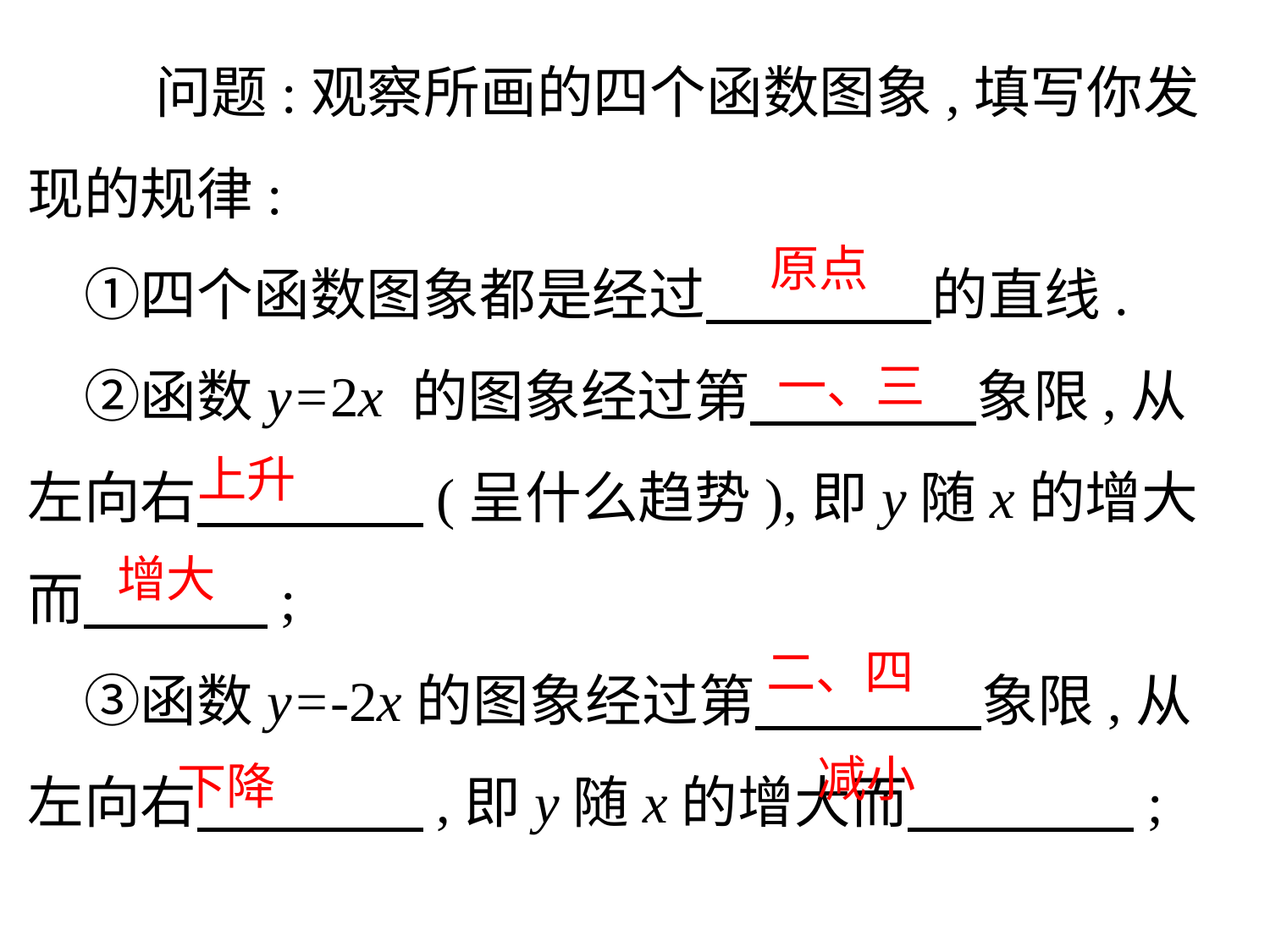

问题:观察所画的四个函数图象,填写你发现的规律:
　①四个函数图象都是经过　　　　的直线.
　②函数y=2x 的图象经过第　　　　象限,从左向右　　　　(呈什么趋势),即y随x的增大
而　          ;
　③函数y=-2x的图象经过第　　　　象限,从左向右　　　　,即y随x的增大而　　　　;
 原点
一、三
上升
增大
二、四
减小
下降